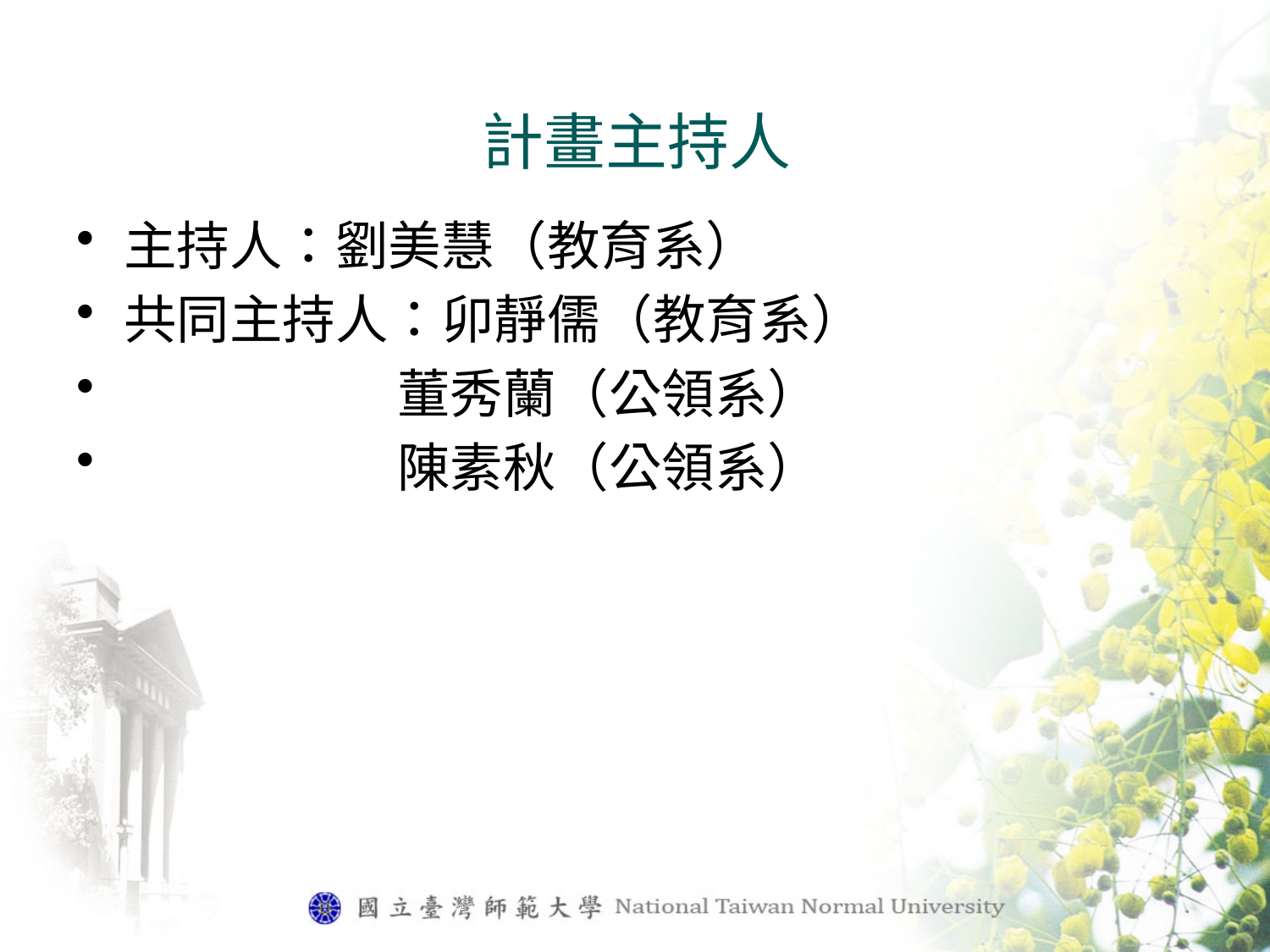

# 計畫主持人
主持人：劉美慧（教育系）
共同主持人：卯靜儒（教育系）
                      董秀蘭（公領系）
                      陳素秋（公領系）